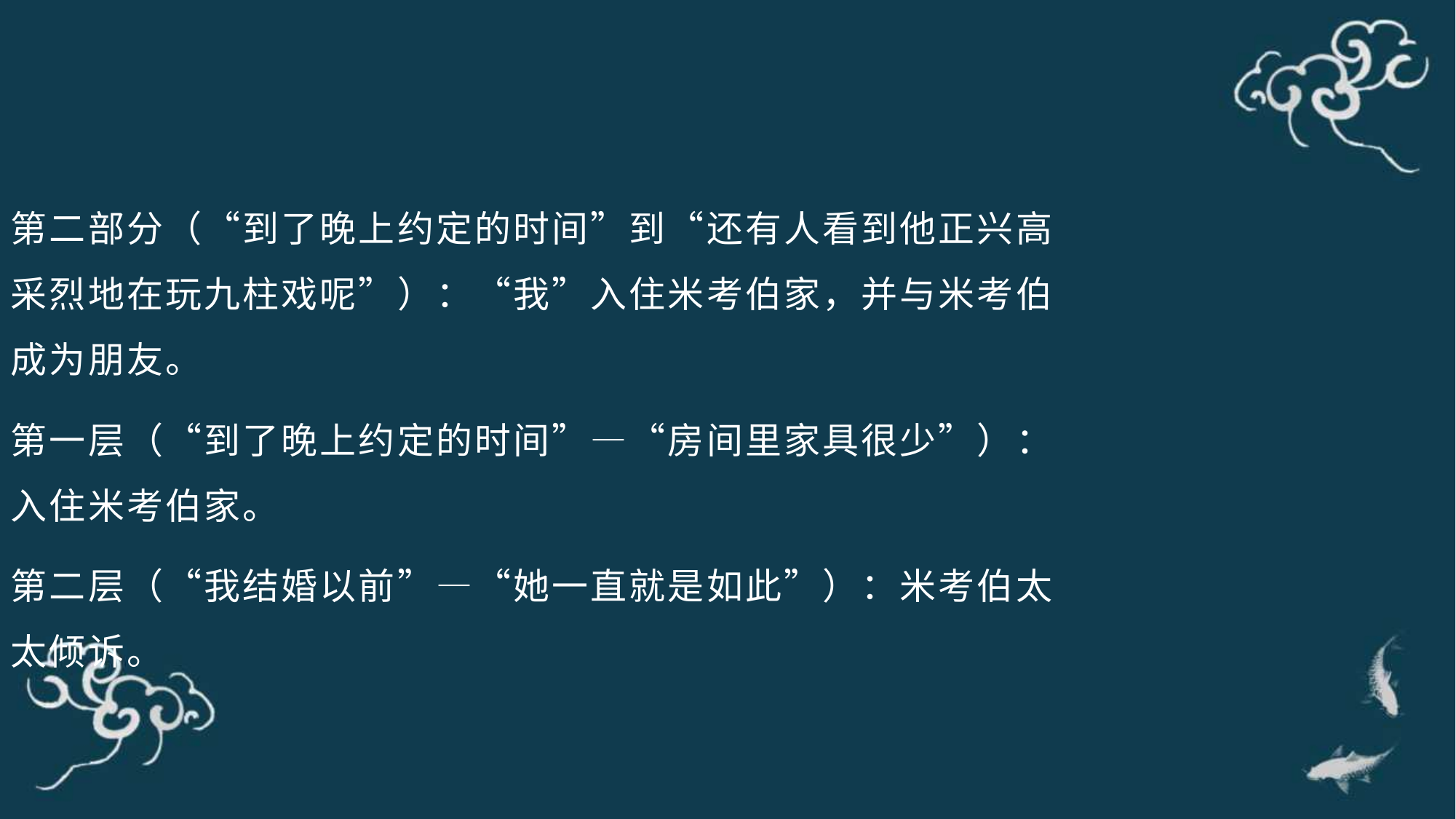

第二部分（“到了晚上约定的时间”到“还有人看到他正兴高采烈地在玩九柱戏呢”）：“我”入住米考伯家，并与米考伯成为朋友。
第一层（“到了晚上约定的时间”—“房间里家具很少”）：入住米考伯家。
第二层（“我结婚以前”—“她一直就是如此”）：米考伯太太倾诉。